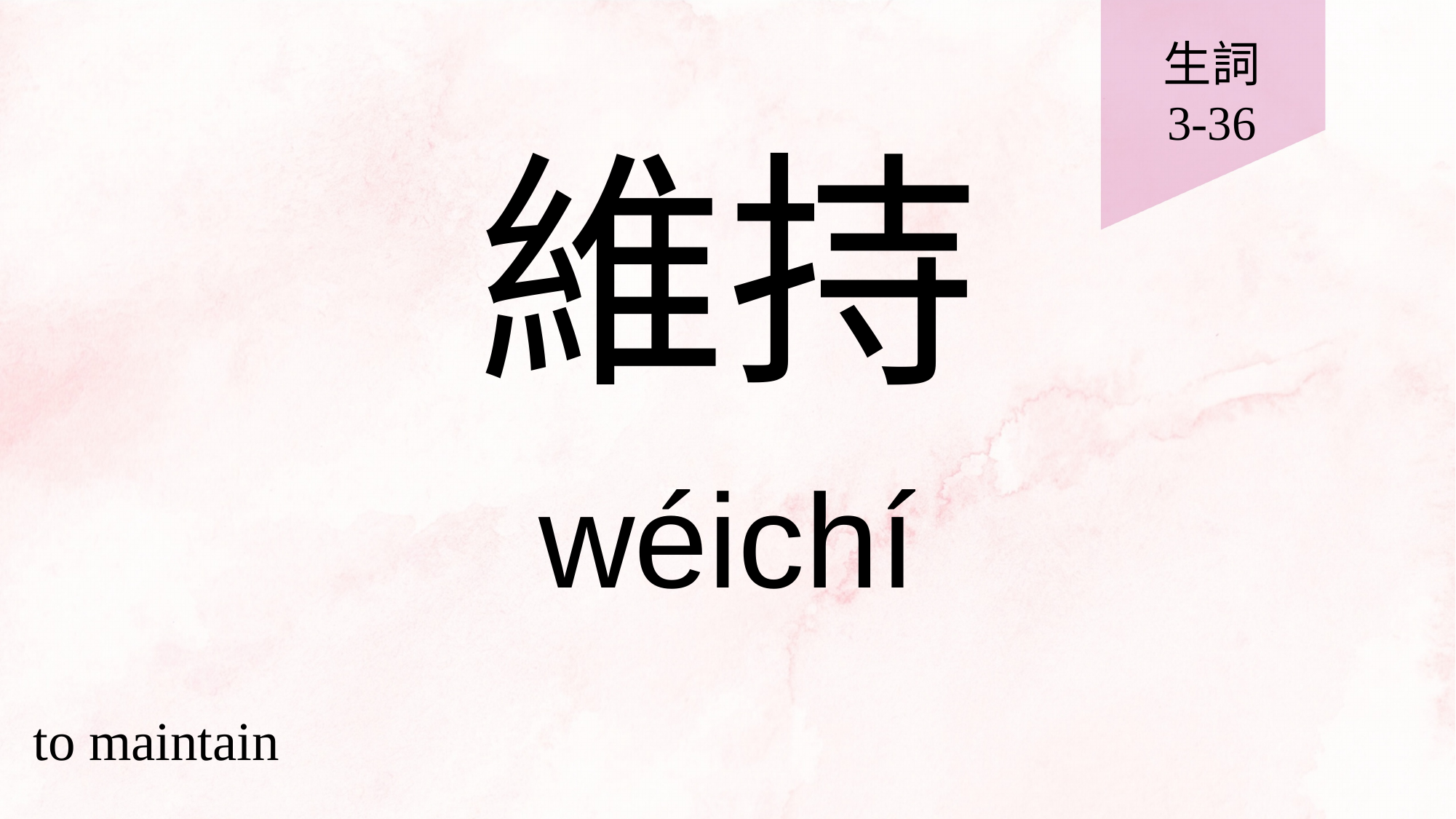

生詞
3-36
# 維持
wéichí
to maintain